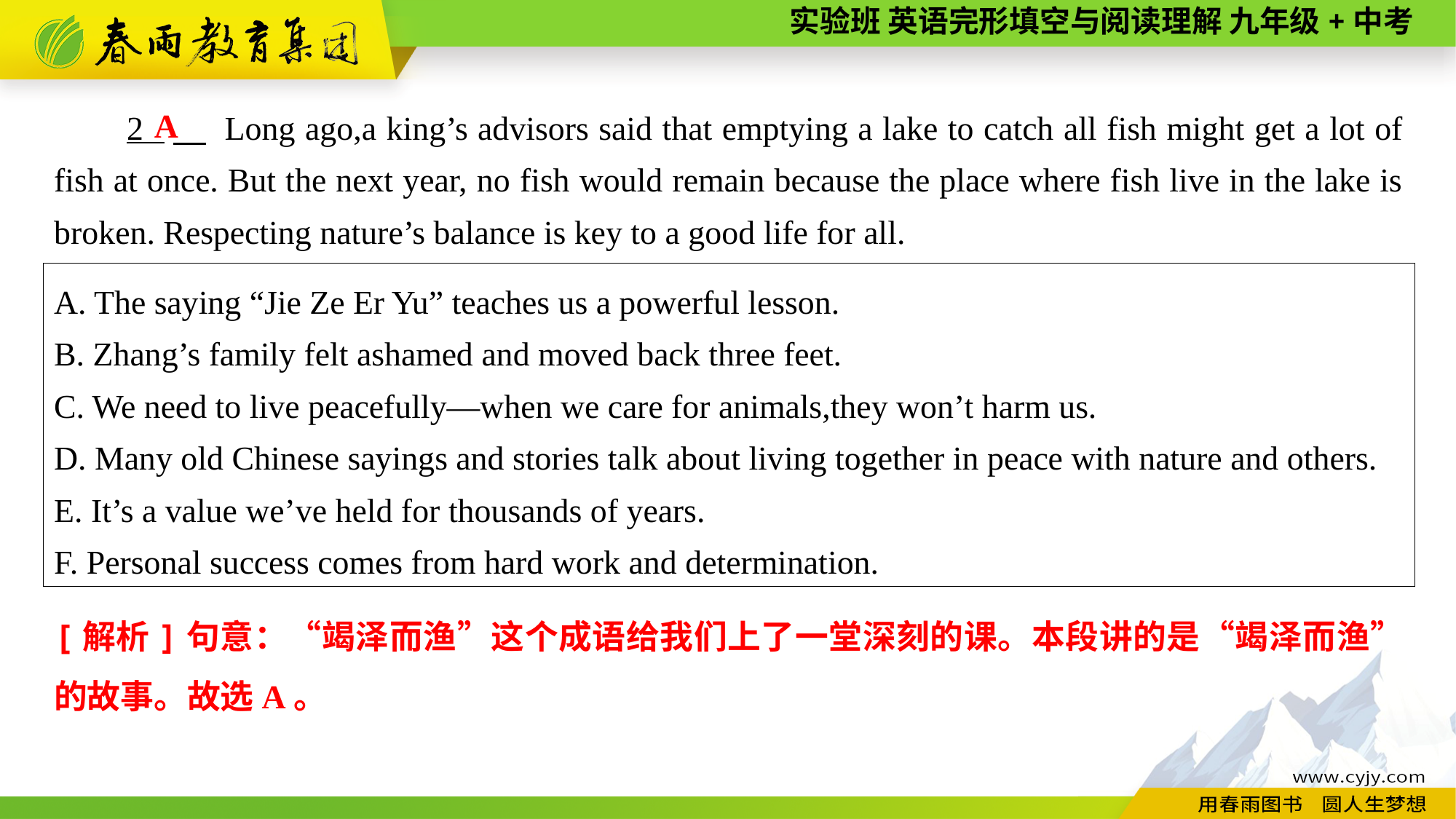

A
2  　 Long ago,a king’s advisors said that emptying a lake to catch all fish might get a lot of fish at once. But the next year, no fish would remain because the place where fish live in the lake is broken. Respecting nature’s balance is key to a good life for all.
A. The saying “Jie Ze Er Yu” teaches us a powerful lesson.
B. Zhang’s family felt ashamed and moved back three feet.
C. We need to live peacefully—when we care for animals,they won’t harm us.
D. Many old Chinese sayings and stories talk about living together in peace with nature and others.
E. It’s a value we’ve held for thousands of years.
F. Personal success comes from hard work and determination.
[解析]句意：“竭泽而渔”这个成语给我们上了一堂深刻的课。本段讲的是“竭泽而渔”的故事。故选A。